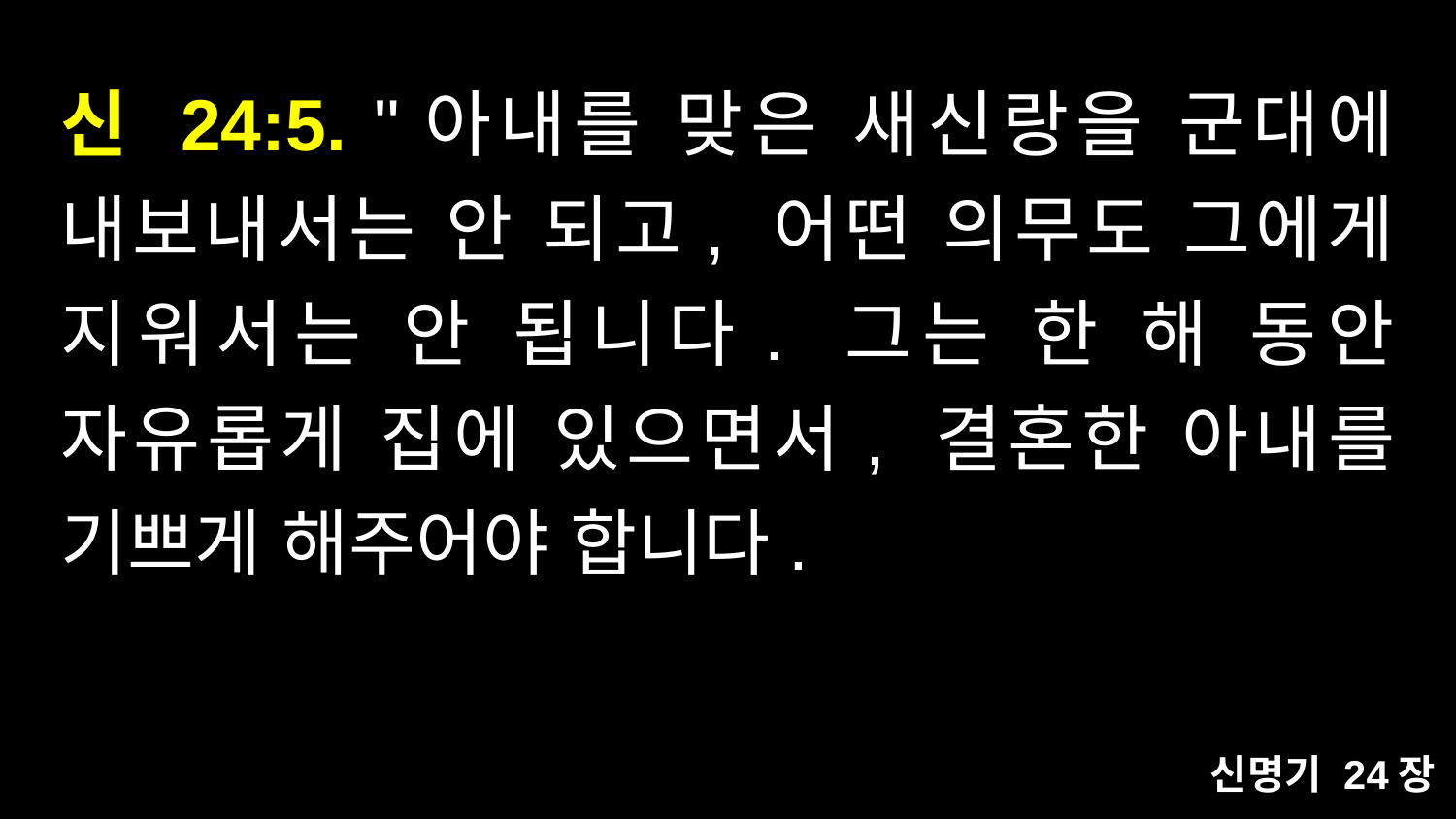

# 신 24:5. "아내를 맞은 새신랑을 군대에 내보내서는 안 되고, 어떤 의무도 그에게 지워서는 안 됩니다. 그는 한 해 동안 자유롭게 집에 있으면서, 결혼한 아내를 기쁘게 해주어야 합니다.
신명기 24장